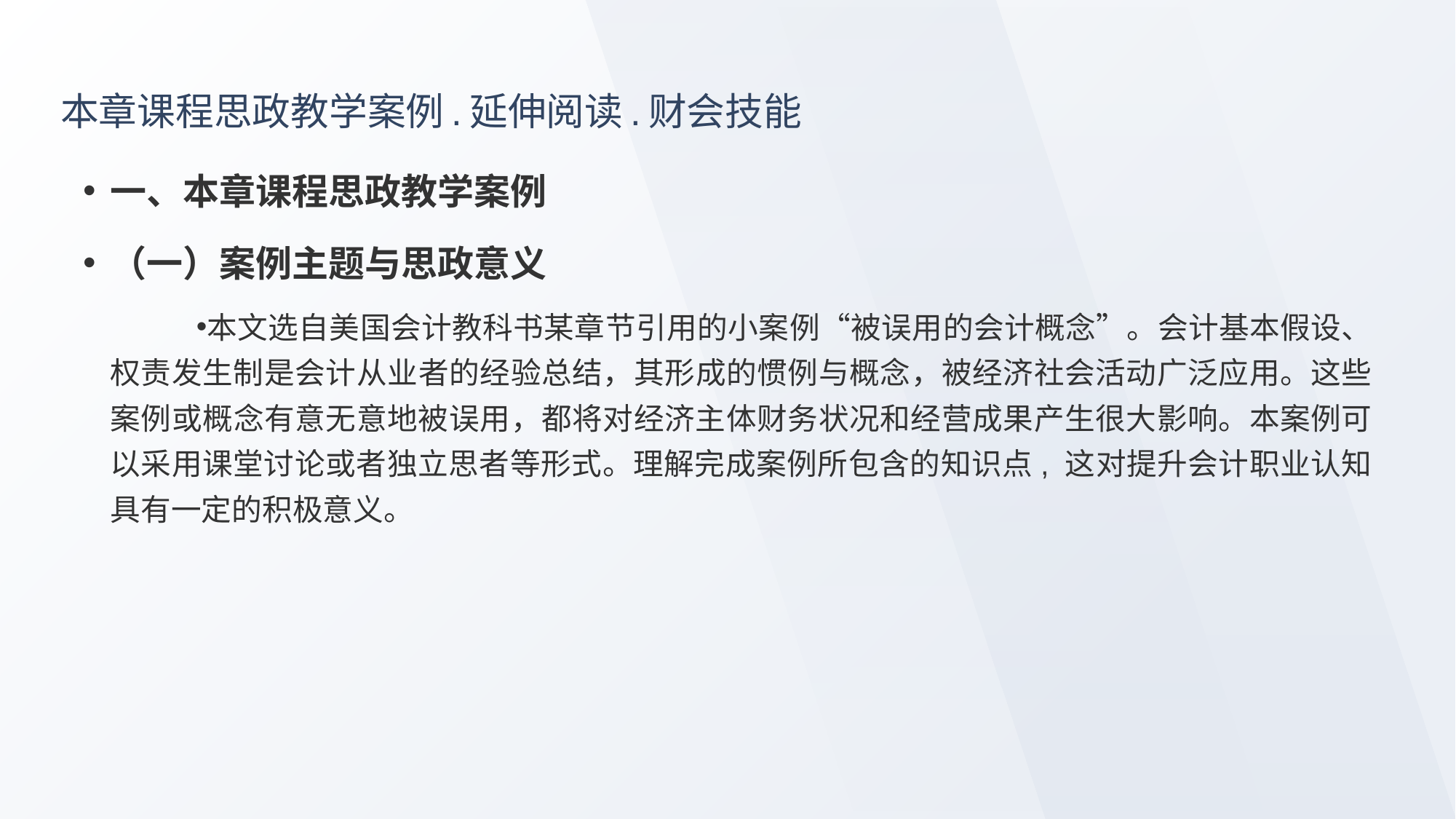

# 本章课程思政教学案例.延伸阅读.财会技能
一、本章课程思政教学案例
（一）案例主题与思政意义
本文选自美国会计教科书某章节引用的小案例“被误用的会计概念”。会计基本假设、权责发生制是会计从业者的经验总结，其形成的惯例与概念，被经济社会活动广泛应用。这些案例或概念有意无意地被误用，都将对经济主体财务状况和经营成果产生很大影响。本案例可以采用课堂讨论或者独立思者等形式。理解完成案例所包含的知识点, 这对提升会计职业认知具有一定的积极意义。